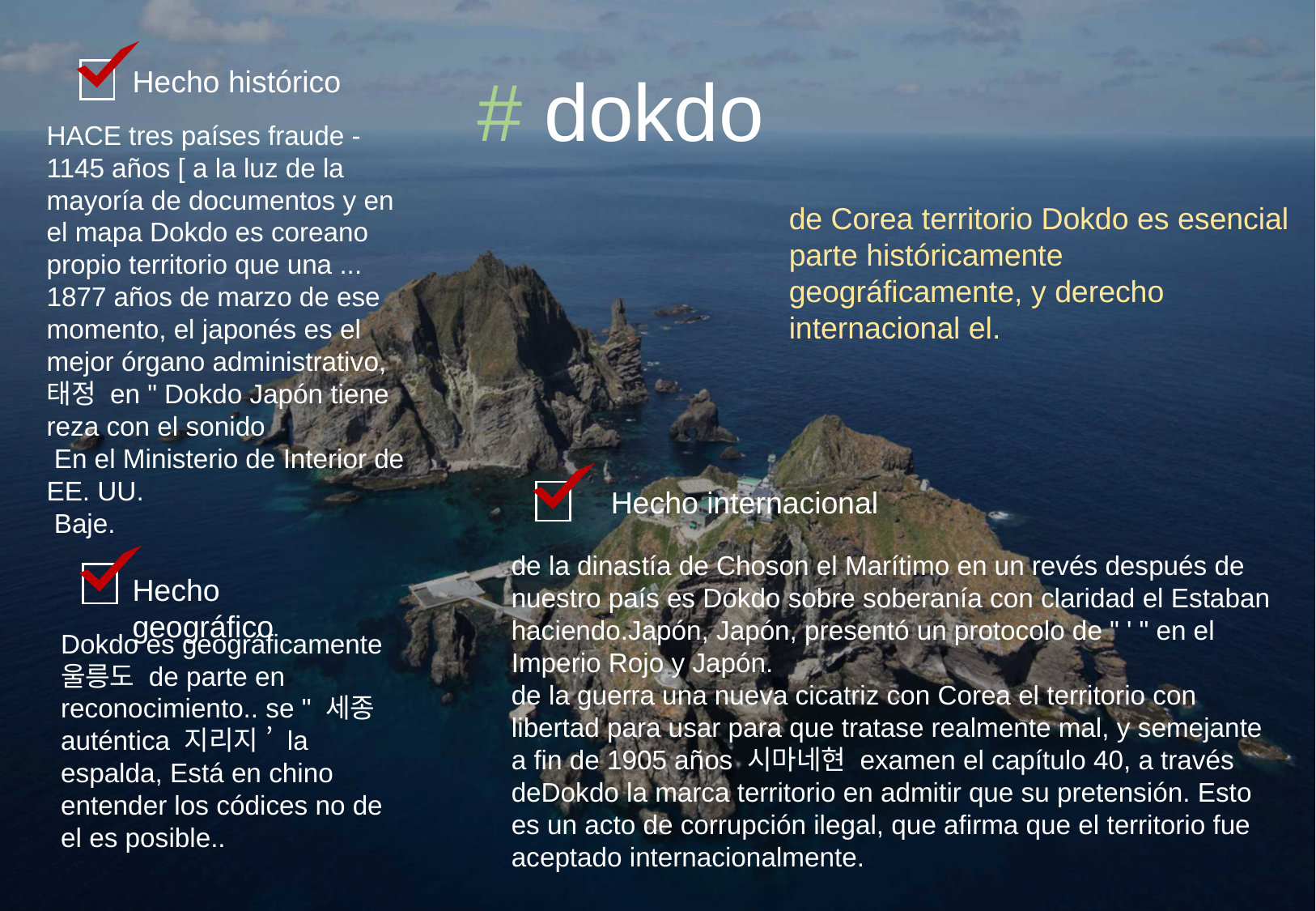

# dokdo
Hecho histórico
HACE tres países fraude - 1145 años [ a la luz de la mayoría de documentos y en el mapa Dokdo es coreano propio territorio que una ... 1877 años de marzo de ese momento, el japonés es el mejor órgano administrativo,태정 en " Dokdo Japón tiene reza con el sonido
 En el Ministerio de Interior de EE. UU.
 Baje.
de Corea territorio Dokdo es esencial parte históricamente geográficamente, y derecho internacional el.

Hecho internacional

de la dinastía de Choson el Marítimo en un revés después de nuestro país es Dokdo sobre soberanía con claridad el Estaban haciendo.Japón, Japón, presentó un protocolo de " ' " en el Imperio Rojo y Japón.
de la guerra una nueva cicatriz con Corea el territorio con libertad para usar para que tratase realmente mal, y semejante a fin de 1905 años 시마네현 examen el capítulo 40, a través deDokdo la marca territorio en admitir que su pretensión. Esto es un acto de corrupción ilegal, que afirma que el territorio fue aceptado internacionalmente.
Hecho geográfico
Dokdo es geográficamente 울릉도 de parte en reconocimiento.. se " 세종 auténtica 지리지 ’ la espalda, Está en chino entender los códices no de el es posible..